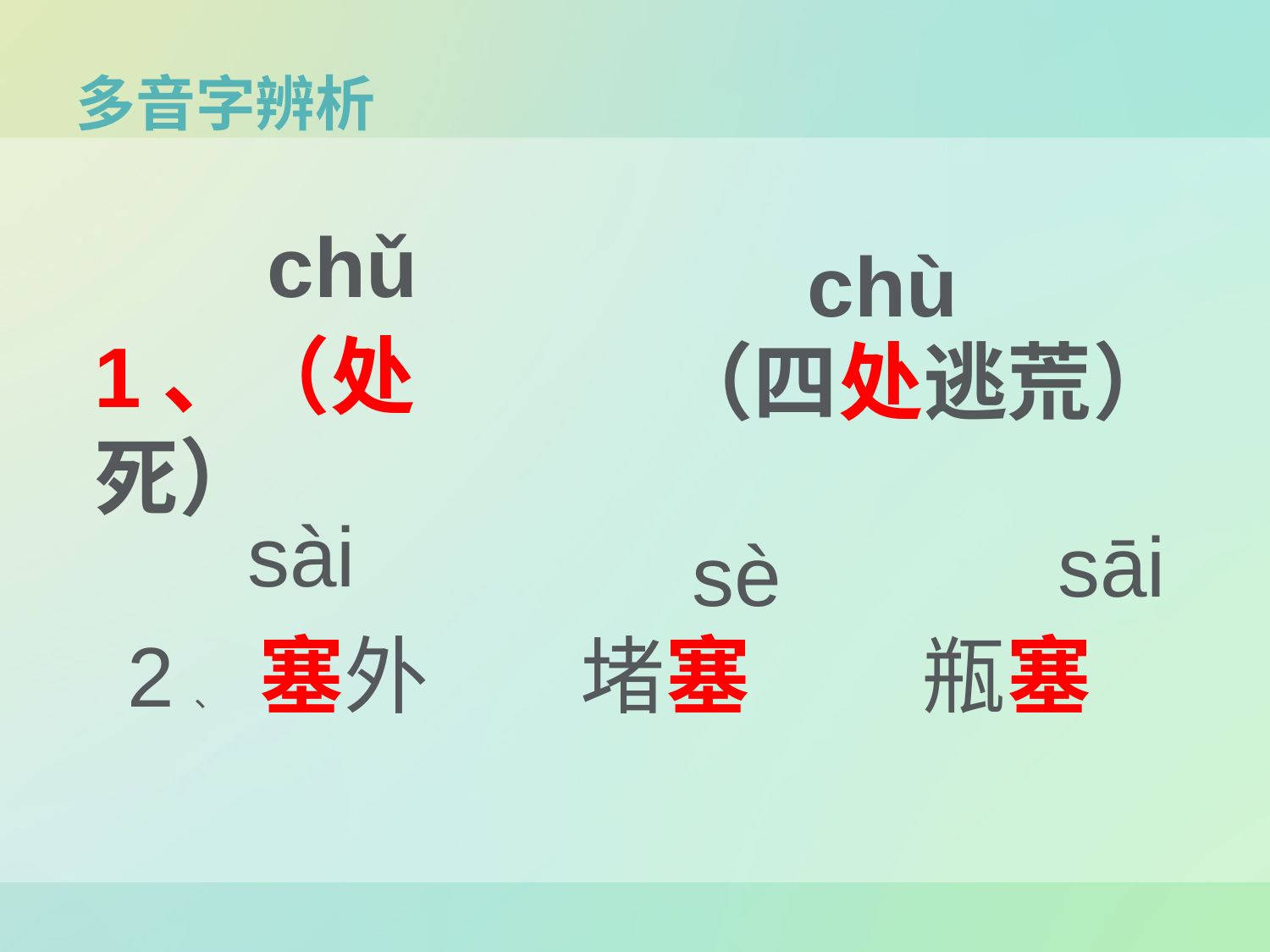

# 多音字辨析
chǔ
chù
1、（处死）
（四处逃荒）

sài
sāi
sè
2、   塞外        堵塞         瓶塞